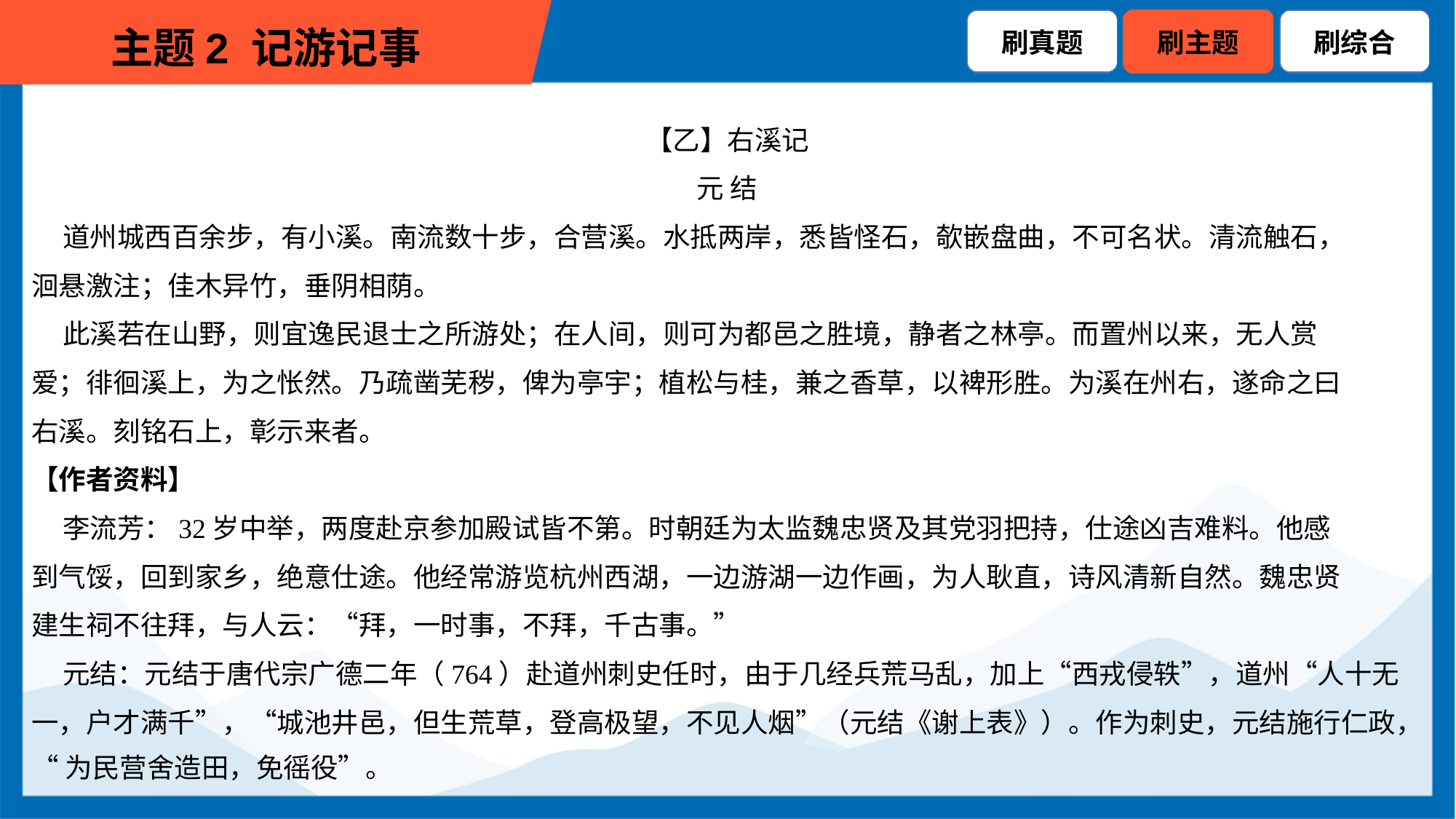

【乙】右溪记
元 结
    道州城西百余步，有小溪。南流数十步，合营溪。水抵两岸，悉皆怪石，欹嵌盘曲，不可名状。清流触石，
洄悬激注；佳木异竹，垂阴相荫。
    此溪若在山野，则宜逸民退士之所游处；在人间，则可为都邑之胜境，静者之林亭。而置州以来，无人赏
爱；徘徊溪上，为之怅然。乃疏凿芜秽，俾为亭宇；植松与桂，兼之香草，以裨形胜。为溪在州右，遂命之曰
右溪。刻铭石上，彰示来者。
【作者资料】
    李流芳：32岁中举，两度赴京参加殿试皆不第。时朝廷为太监魏忠贤及其党羽把持，仕途凶吉难料。他感
到气馁，回到家乡，绝意仕途。他经常游览杭州西湖，一边游湖一边作画，为人耿直，诗风清新自然。魏忠贤
建生祠不往拜，与人云：“拜，一时事，不拜，千古事。”
    元结：元结于唐代宗广德二年（764）赴道州刺史任时，由于几经兵荒马乱，加上“西戎侵轶”，道州“人十无
一，户才满千”，“城池井邑，但生荒草，登高极望，不见人烟”（元结《谢上表》）。作为刺史，元结施行仁政，
“为民营舍造田，免徭役”。